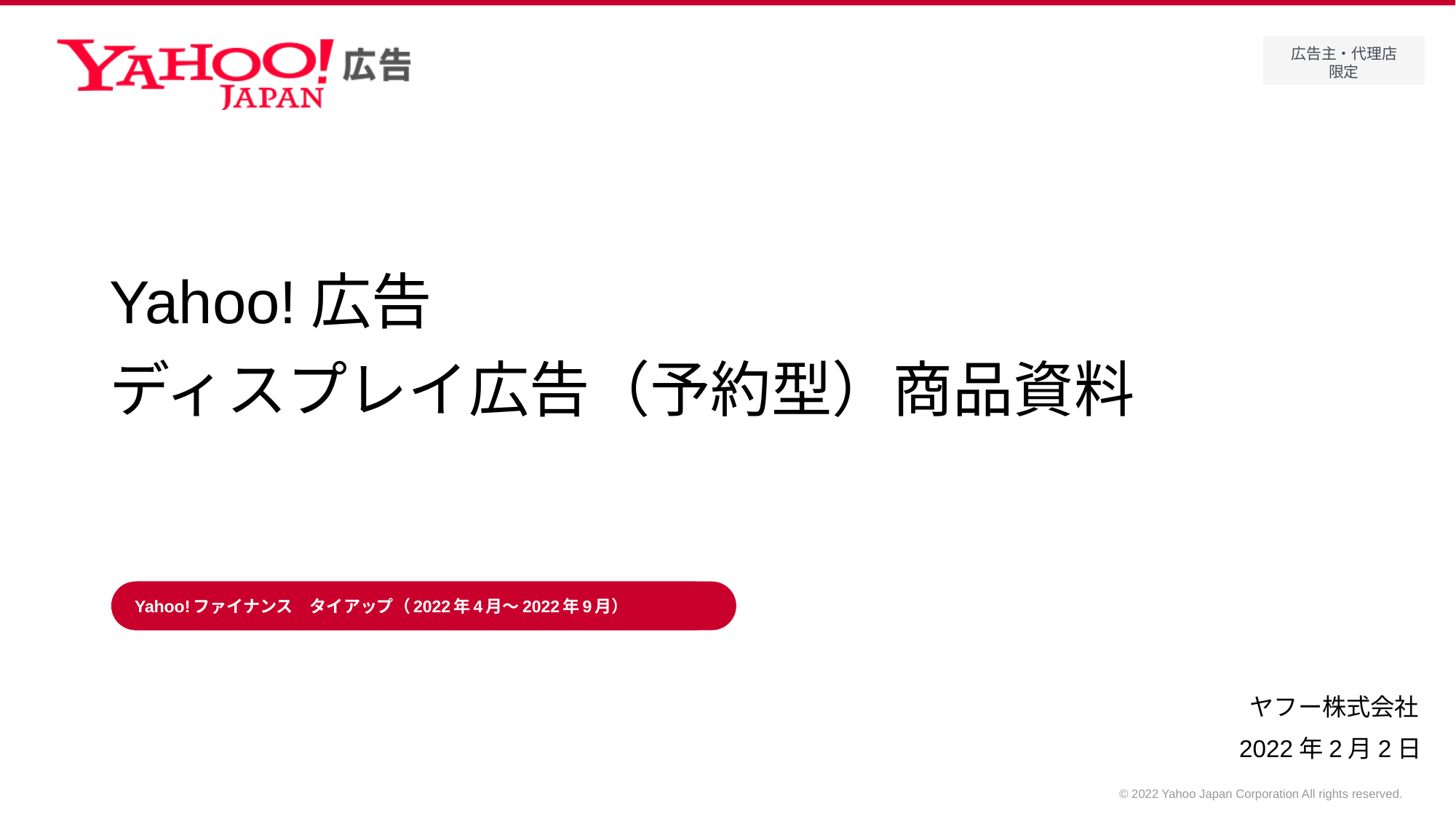

# Yahoo!広告 ディスプレイ広告（予約型）商品資料

Yahoo!ファイナンス　タイアップ（2022年4月～2022年9月）
2022年2月2日